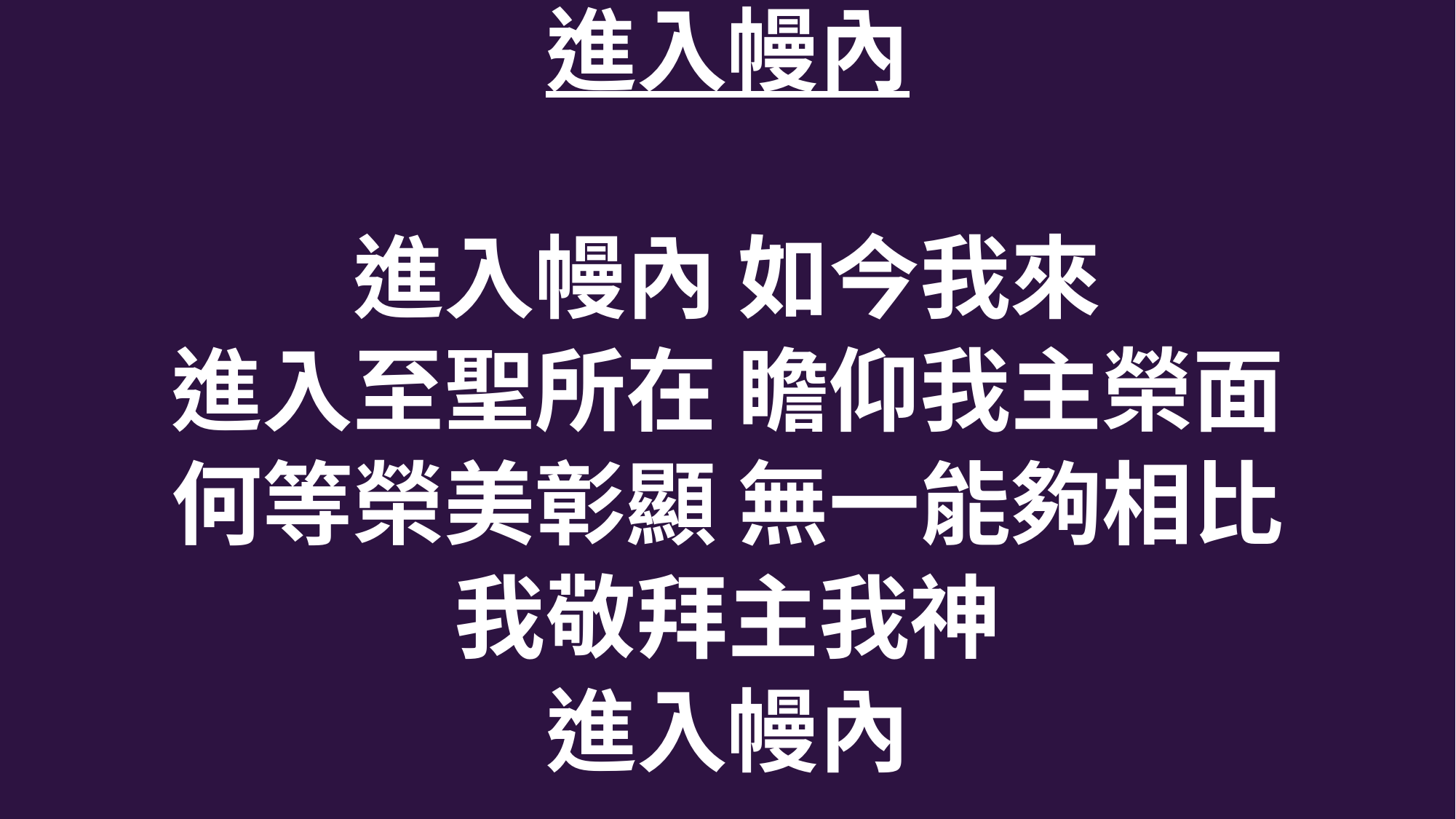

進入幔內

進入幔內 如今我來
進入至聖所在 瞻仰我主榮面
何等榮美彰顯 無一能夠相比
我敬拜主我神
進入幔內